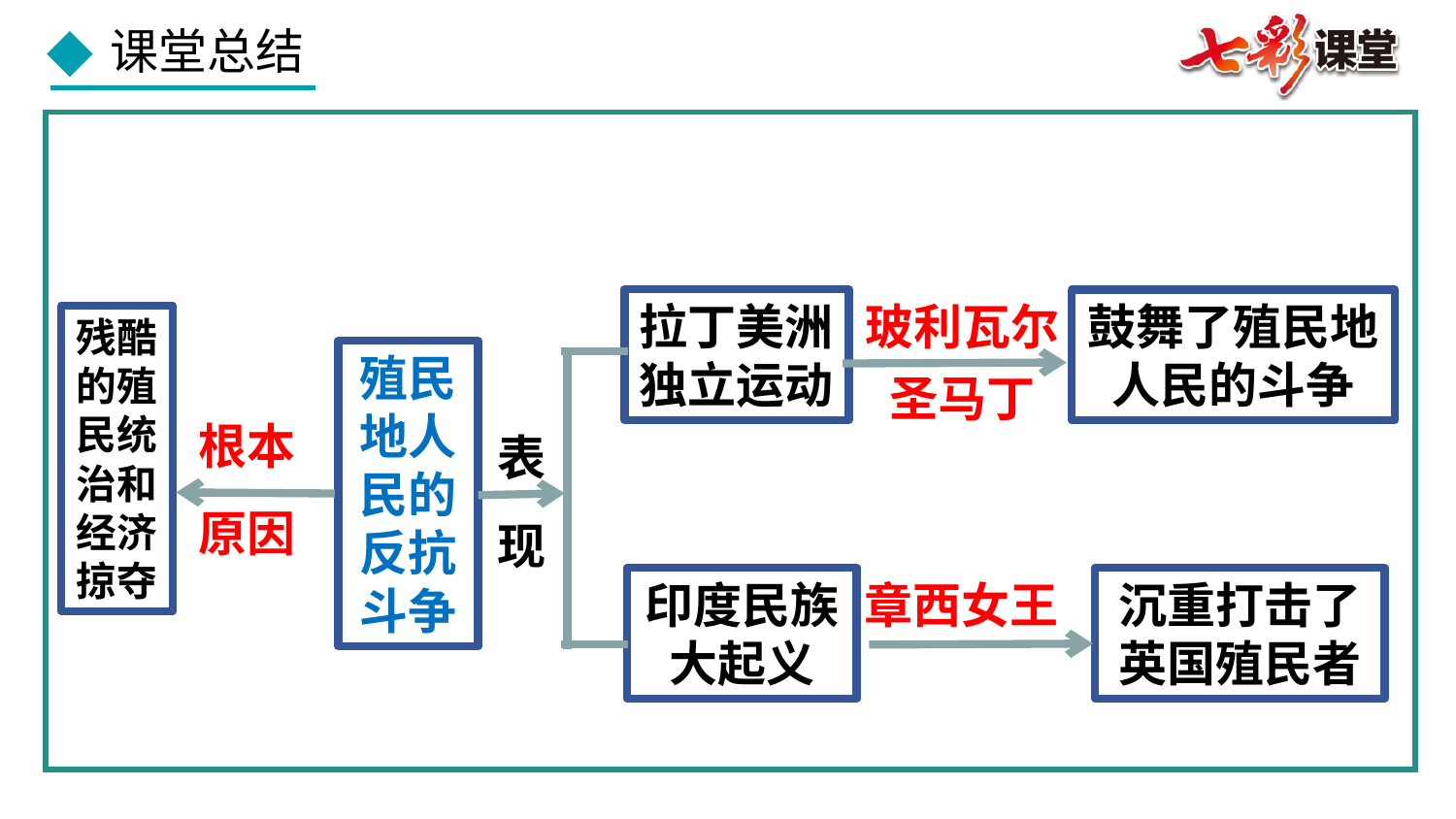

拉丁美洲独立运动
鼓舞了殖民地人民的斗争
残酷的殖民统治和经济掠夺
玻利瓦尔

圣马丁
殖民地人民的反抗斗争
表
现
根本

原因
印度民族大起义
沉重打击了
英国殖民者
章西女王